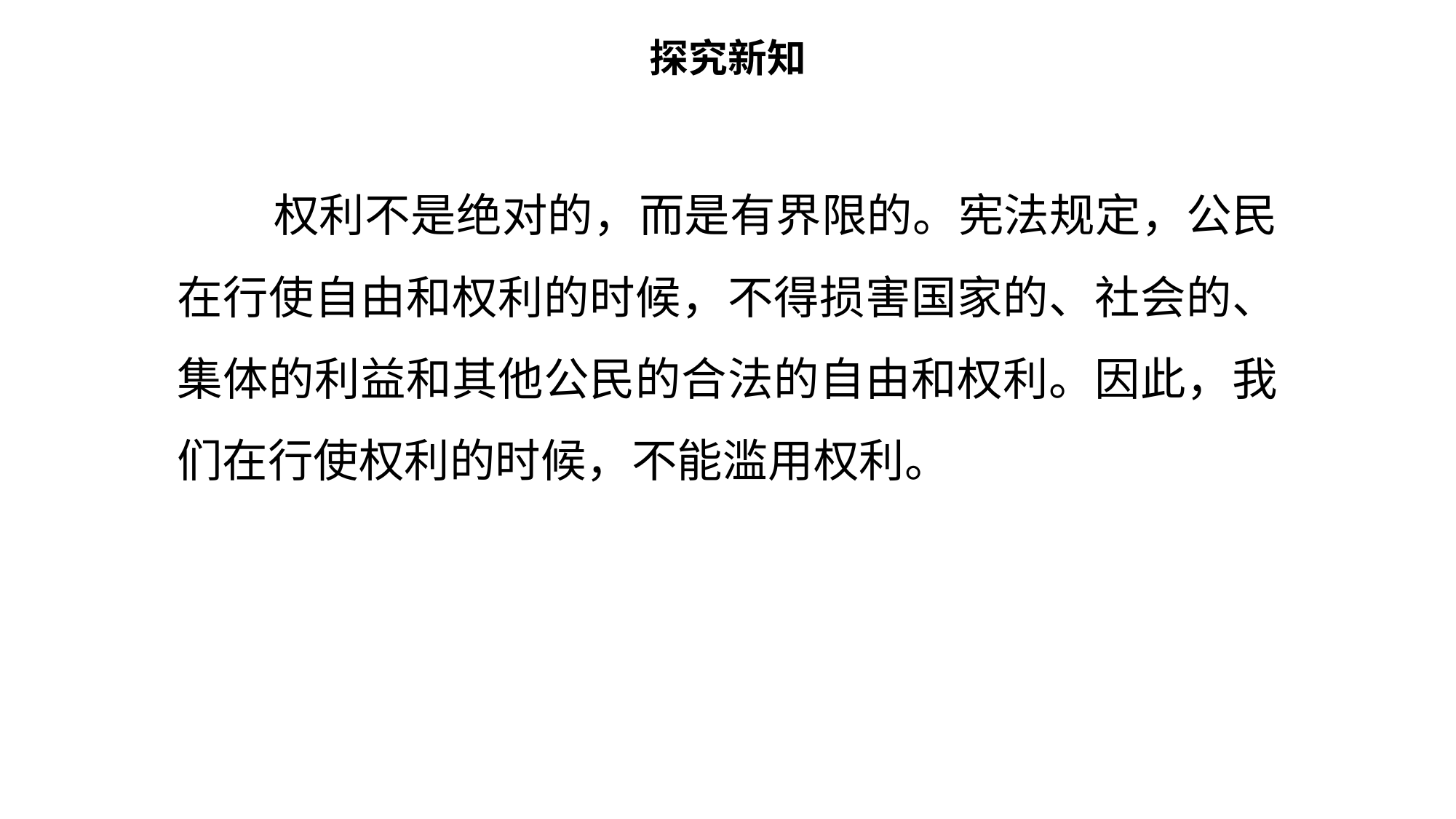

# 探究新知
权利不是绝对的，而是有界限的。宪法规定，公民在行使自由和权利的时候，不得损害国家的、社会的、集体的利益和其他公民的合法的自由和权利。因此，我们在行使权利的时候，不能滥用权利。